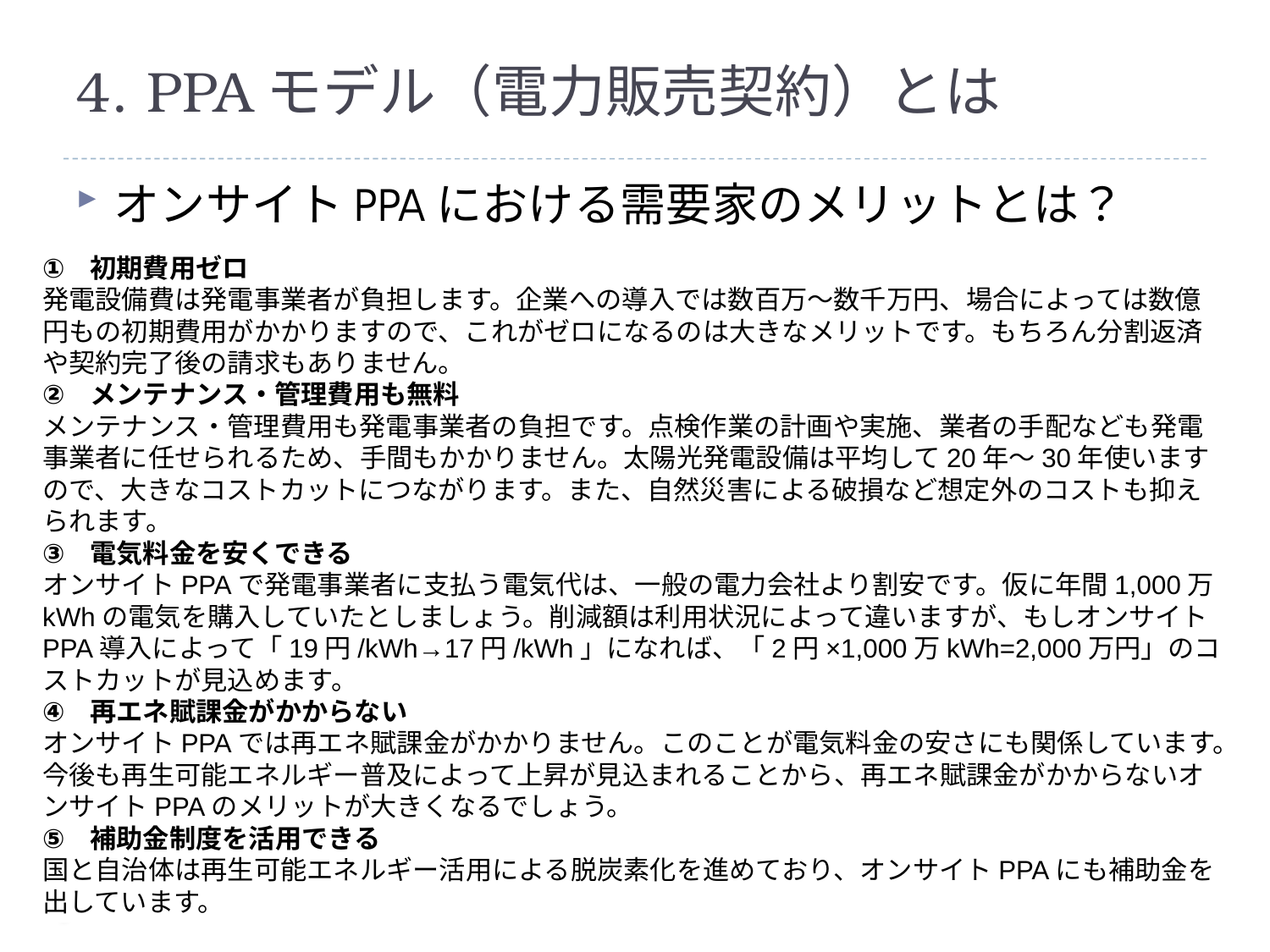

# 4. PPAモデル（電力販売契約）とは
オンサイトPPAにおける需要家のメリットとは？

初期費用ゼロ
発電設備費は発電事業者が負担します。企業への導入では数百万～数千万円、場合によっては数億円もの初期費用がかかりますので、これがゼロになるのは大きなメリットです。もちろん分割返済や契約完了後の請求もありません。
メンテナンス・管理費用も無料
メンテナンス・管理費用も発電事業者の負担です。点検作業の計画や実施、業者の手配なども発電事業者に任せられるため、手間もかかりません。太陽光発電設備は平均して20年～30年使いますので、大きなコストカットにつながります。また、自然災害による破損など想定外のコストも抑えられます。
電気料金を安くできる
オンサイトPPAで発電事業者に支払う電気代は、一般の電力会社より割安です。仮に年間1,000万kWhの電気を購入していたとしましょう。削減額は利用状況によって違いますが、もしオンサイトPPA導入によって「19円/kWh→17円/kWh」になれば、「2円×1,000万kWh=2,000万円」のコストカットが見込めます。
再エネ賦課金がかからない
オンサイトPPAでは再エネ賦課金がかかりません。このことが電気料金の安さにも関係しています。今後も再生可能エネルギー普及によって上昇が見込まれることから、再エネ賦課金がかからないオンサイトPPAのメリットが大きくなるでしょう。
補助金制度を活用できる
国と自治体は再生可能エネルギー活用による脱炭素化を進めており、オンサイトPPAにも補助金を出しています。